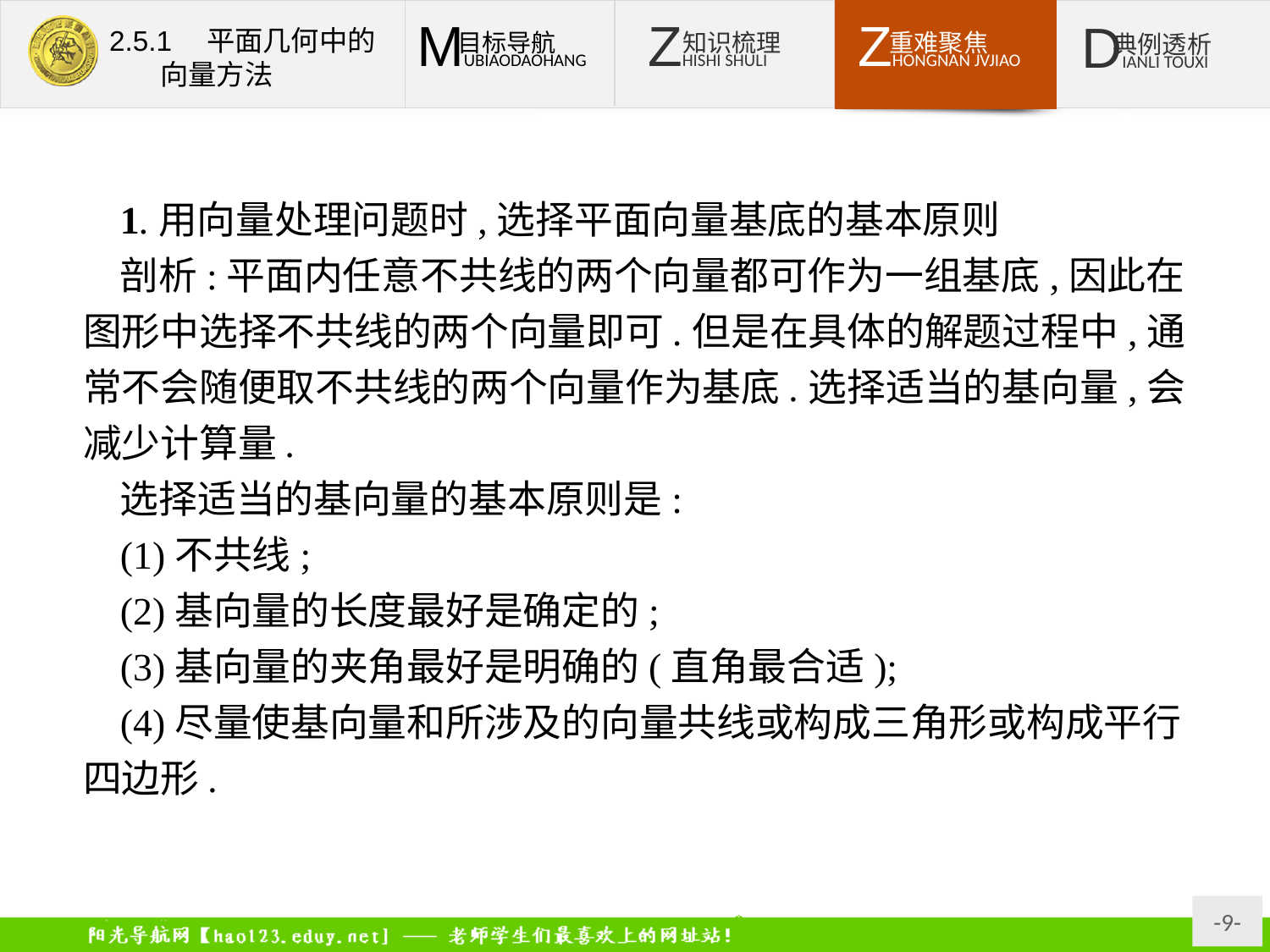

1.用向量处理问题时,选择平面向量基底的基本原则
剖析:平面内任意不共线的两个向量都可作为一组基底,因此在图形中选择不共线的两个向量即可.但是在具体的解题过程中,通常不会随便取不共线的两个向量作为基底.选择适当的基向量,会减少计算量.
选择适当的基向量的基本原则是:
(1)不共线;
(2)基向量的长度最好是确定的;
(3)基向量的夹角最好是明确的(直角最合适);
(4)尽量使基向量和所涉及的向量共线或构成三角形或构成平行四边形.